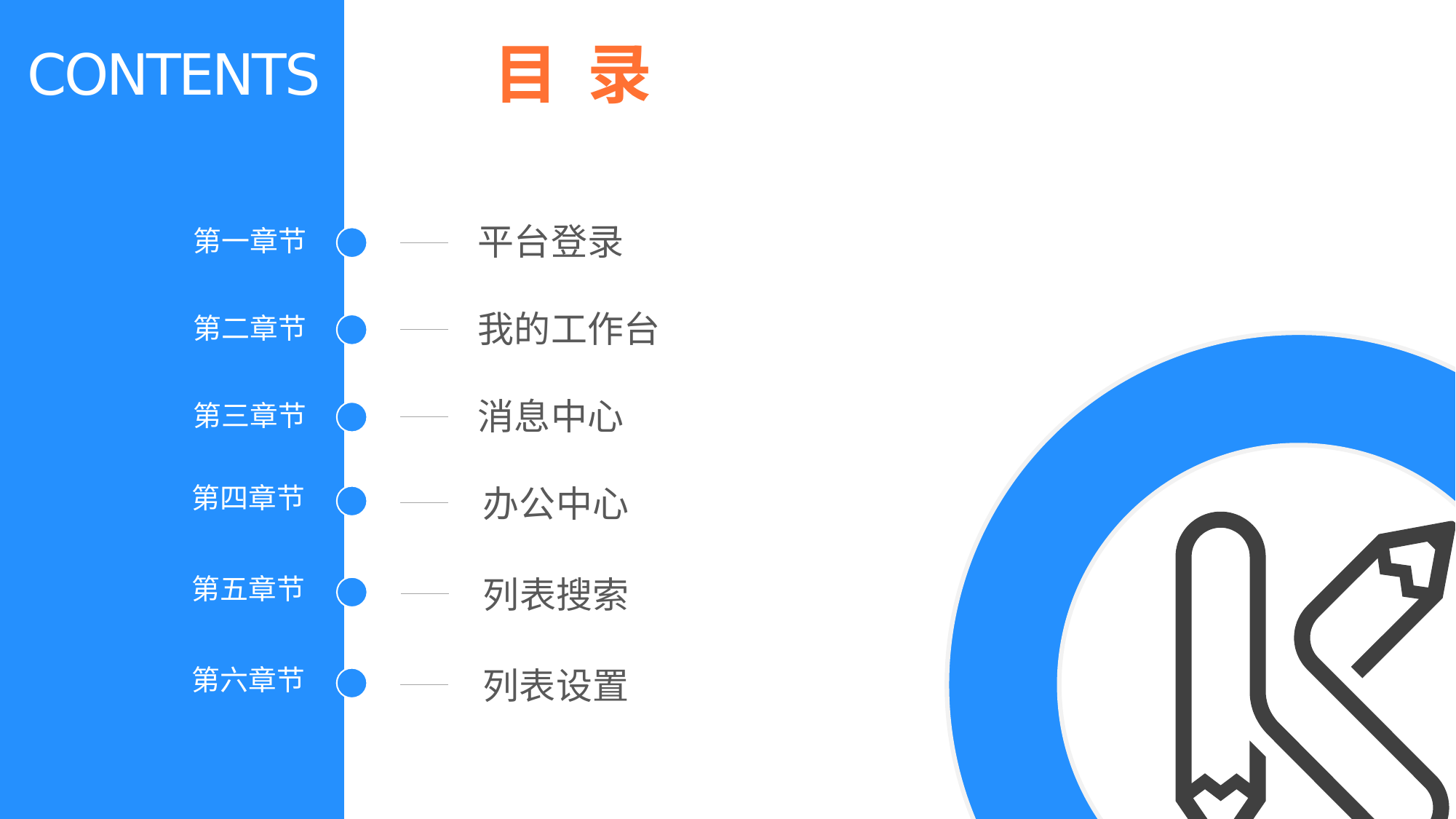

目  录
CONTENTS
平台登录
第一章节

我的工作台
第二章节

消息中心
第三章节

第四章节
办公中心

第五章节
列表搜索

第六章节
列表设置